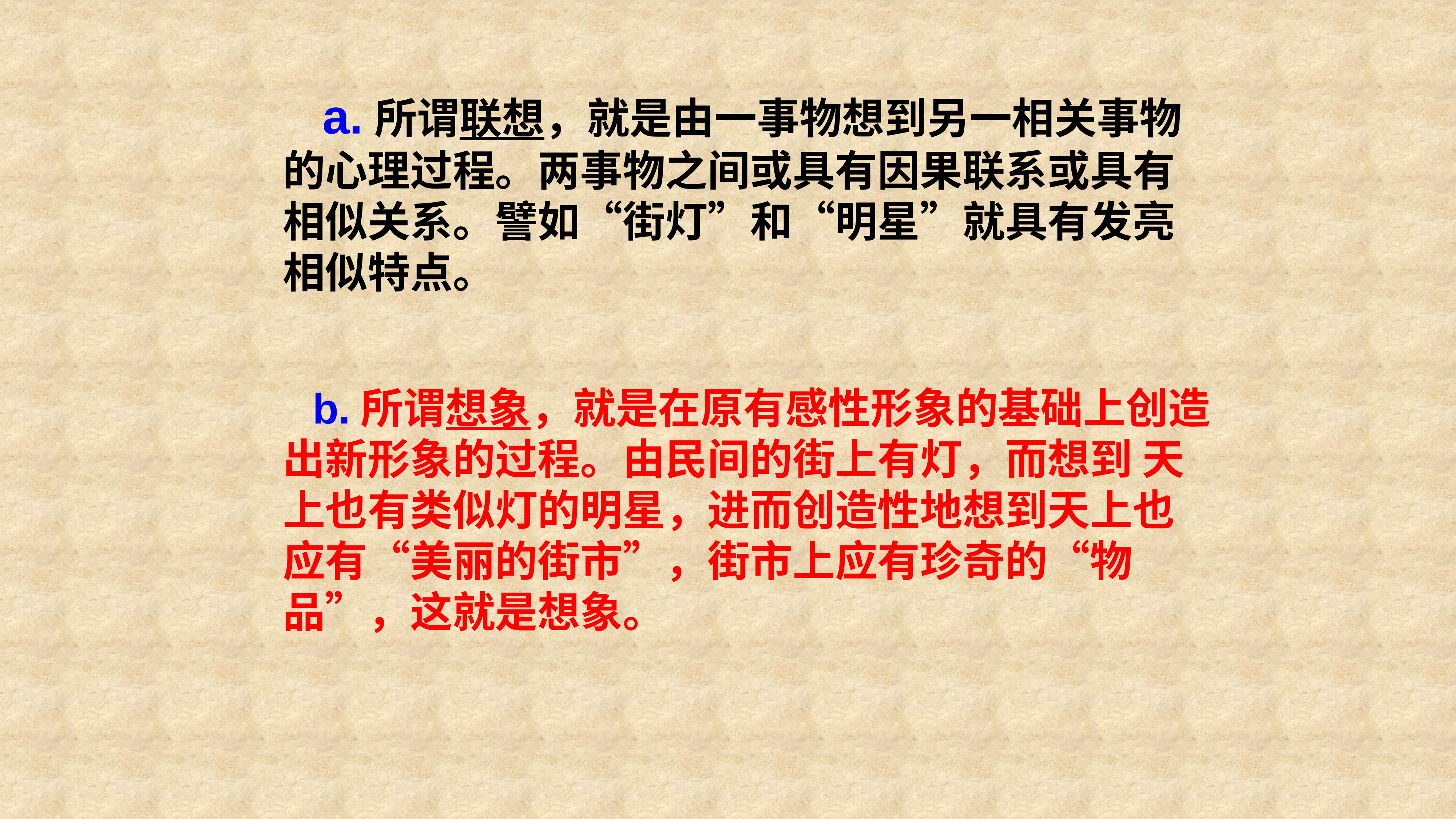

# a.所谓联想，就是由一事物想到另一相关事物的心理过程。两事物之间或具有因果联系或具有相似关系。譬如“街灯”和“明星”就具有发亮相似特点。

      b.所谓想象，就是在原有感性形象的基础上创造出新形象的过程。由民间的街上有灯，而想到 天上也有类似灯的明星，进而创造性地想到天上也应有“美丽的街市”，街市上应有珍奇的“物品”，这就是想象。